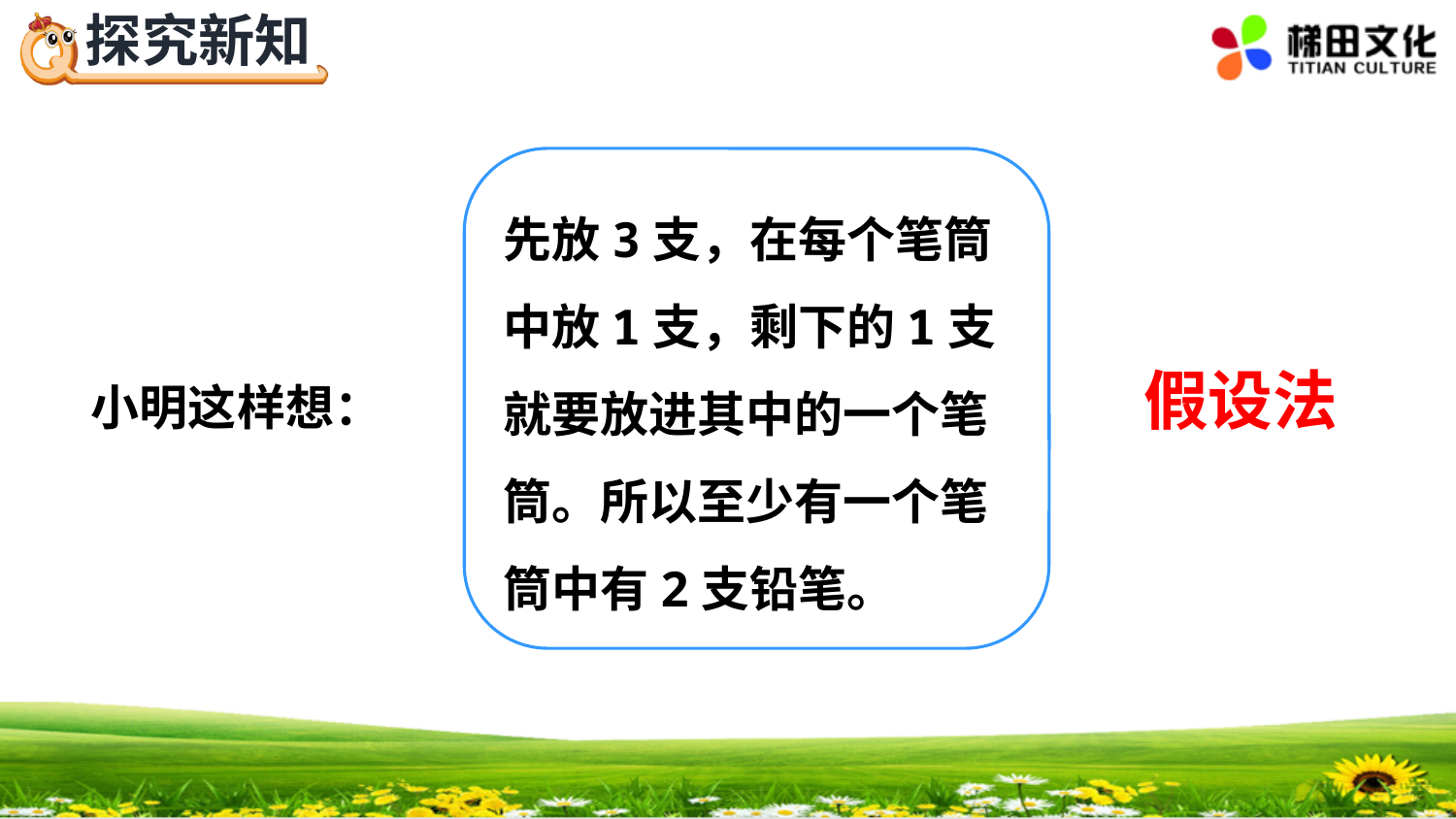

先放3支，在每个笔筒中放1支，剩下的1支就要放进其中的一个笔筒。所以至少有一个笔筒中有2支铅笔。
假设法
小明这样想：